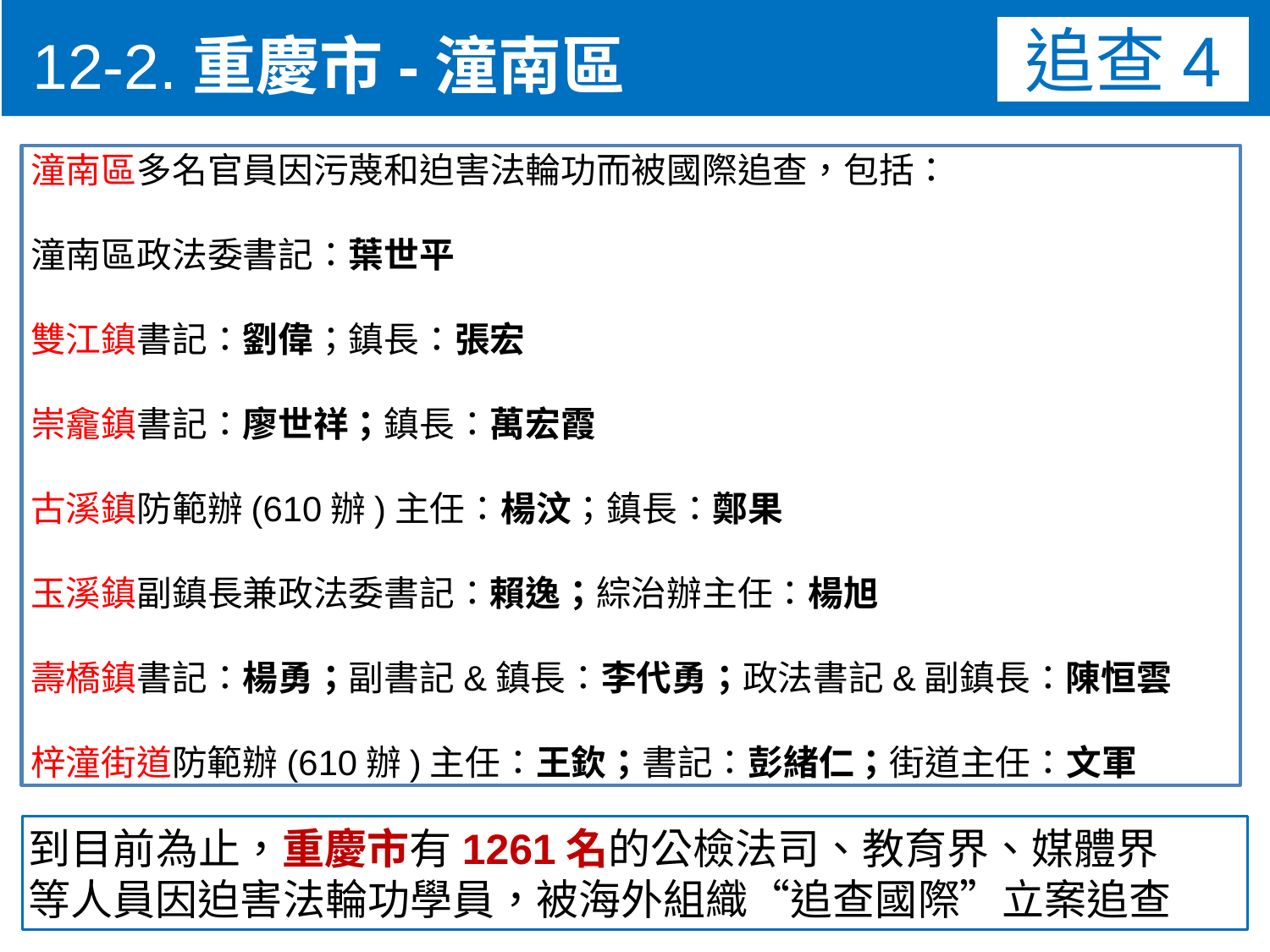

12-2.重慶市-潼南區
追查4
潼南區多名官員因污蔑和迫害法輪功而被國際追查，包括：

潼南區政法委書記：葉世平

雙江鎮書記：劉偉；鎮長：張宏

崇龕鎮書記：廖世祥；鎮長：萬宏霞

古溪鎮防範辦(610辦)主任：楊汶；鎮長：鄭果

玉溪鎮副鎮長兼政法委書記：賴逸；綜治辦主任：楊旭

壽橋鎮書記：楊勇；副書記&鎮長：李代勇；政法書記&副鎮長：陳恒雲

梓潼街道防範辦(610辦)主任：王欽；書記：彭緒仁；街道主任：文軍
到目前為止，重慶市有1261名的公檢法司、教育界、媒體界
等人員因迫害法輪功學員，被海外組織“追查國際”立案追查